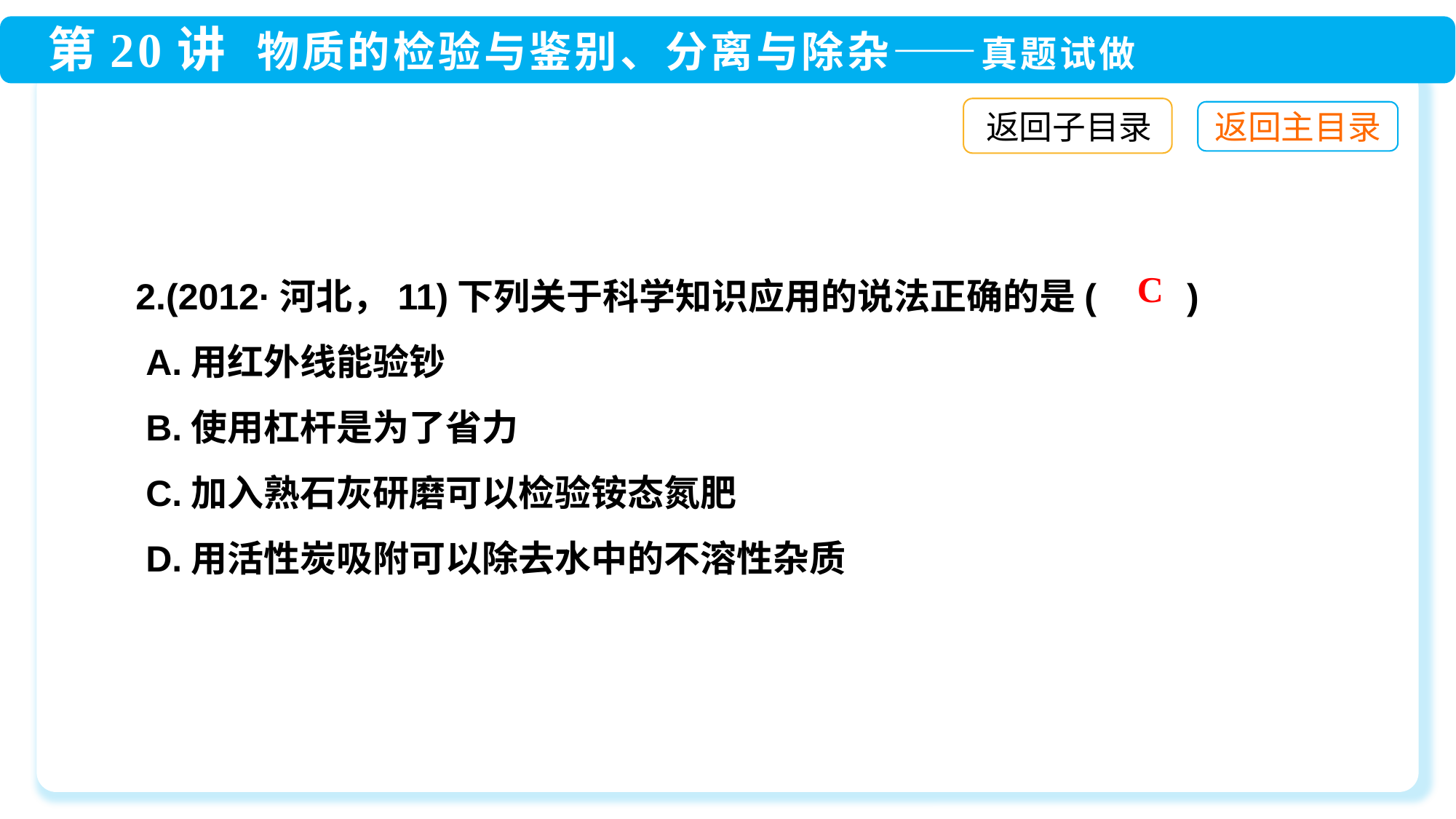

返回子目录

2.(2012·河北，11)下列关于科学知识应用的说法正确的是(　　)
 A.用红外线能验钞
 B.使用杠杆是为了省力
 C.加入熟石灰研磨可以检验铵态氮肥
 D.用活性炭吸附可以除去水中的不溶性杂质
C